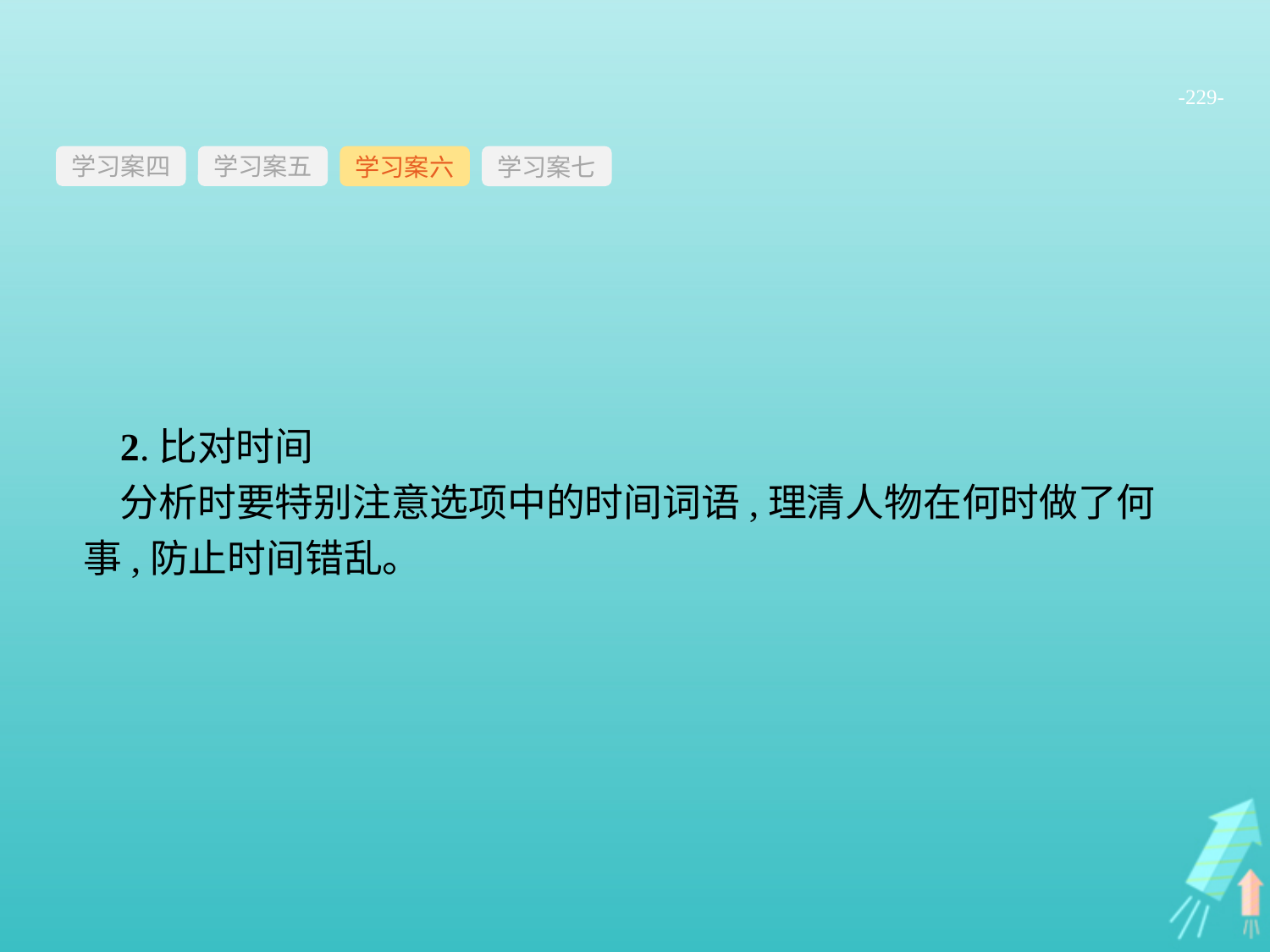

-229-
学习案四
学习案六
学习案七
学习案五
2.比对时间
分析时要特别注意选项中的时间词语,理清人物在何时做了何事,防止时间错乱。